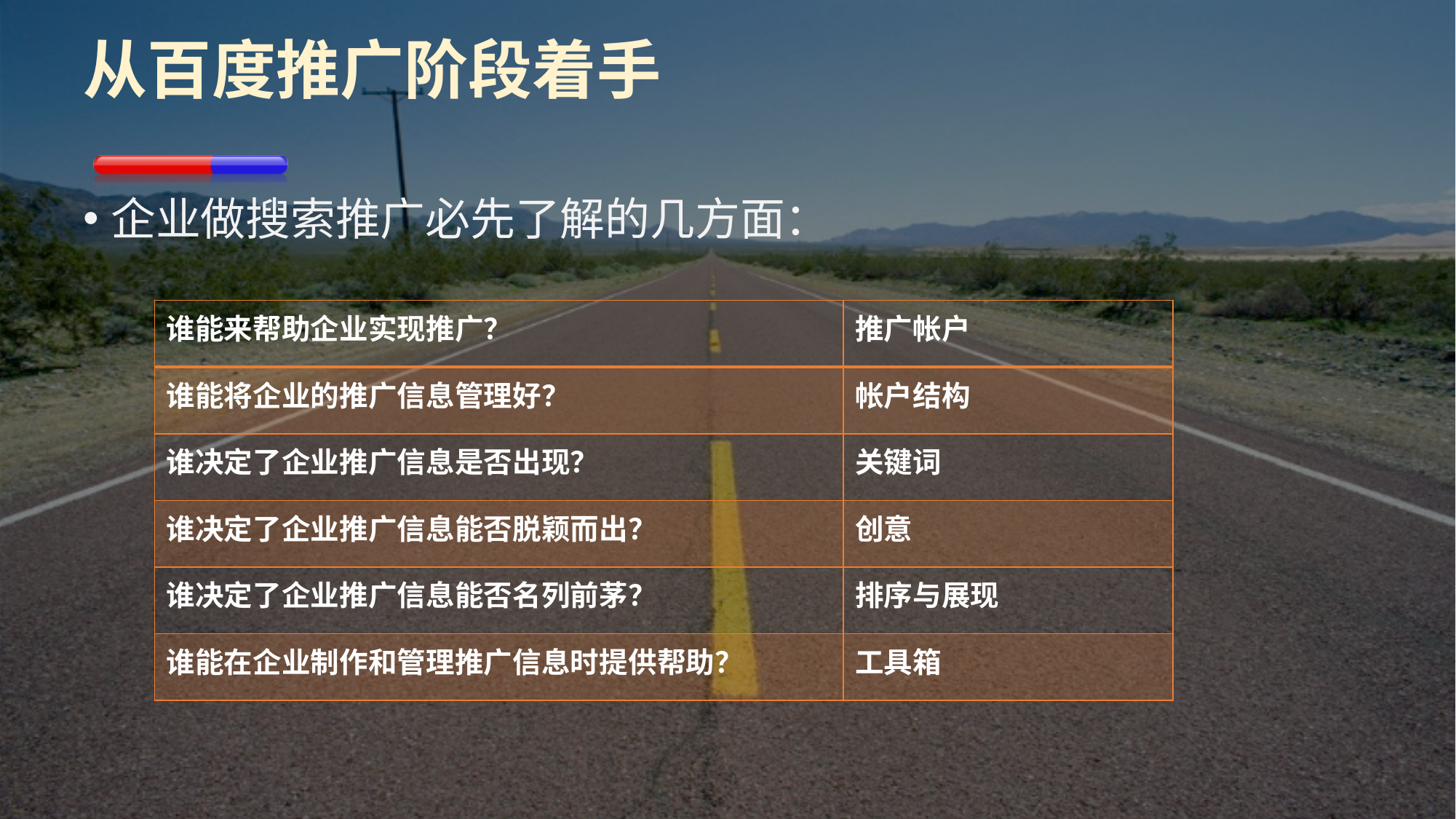

# 从百度推广阶段着手
企业做搜索推广必先了解的几方面：
| 谁能来帮助企业实现推广？ | 推广帐户 |
| --- | --- |
| 谁能将企业的推广信息管理好？ | 帐户结构 |
| 谁决定了企业推广信息是否出现？ | 关键词 |
| 谁决定了企业推广信息能否脱颖而出？ | 创意 |
| 谁决定了企业推广信息能否名列前茅？ | 排序与展现 |
| 谁能在企业制作和管理推广信息时提供帮助？ | 工具箱 |